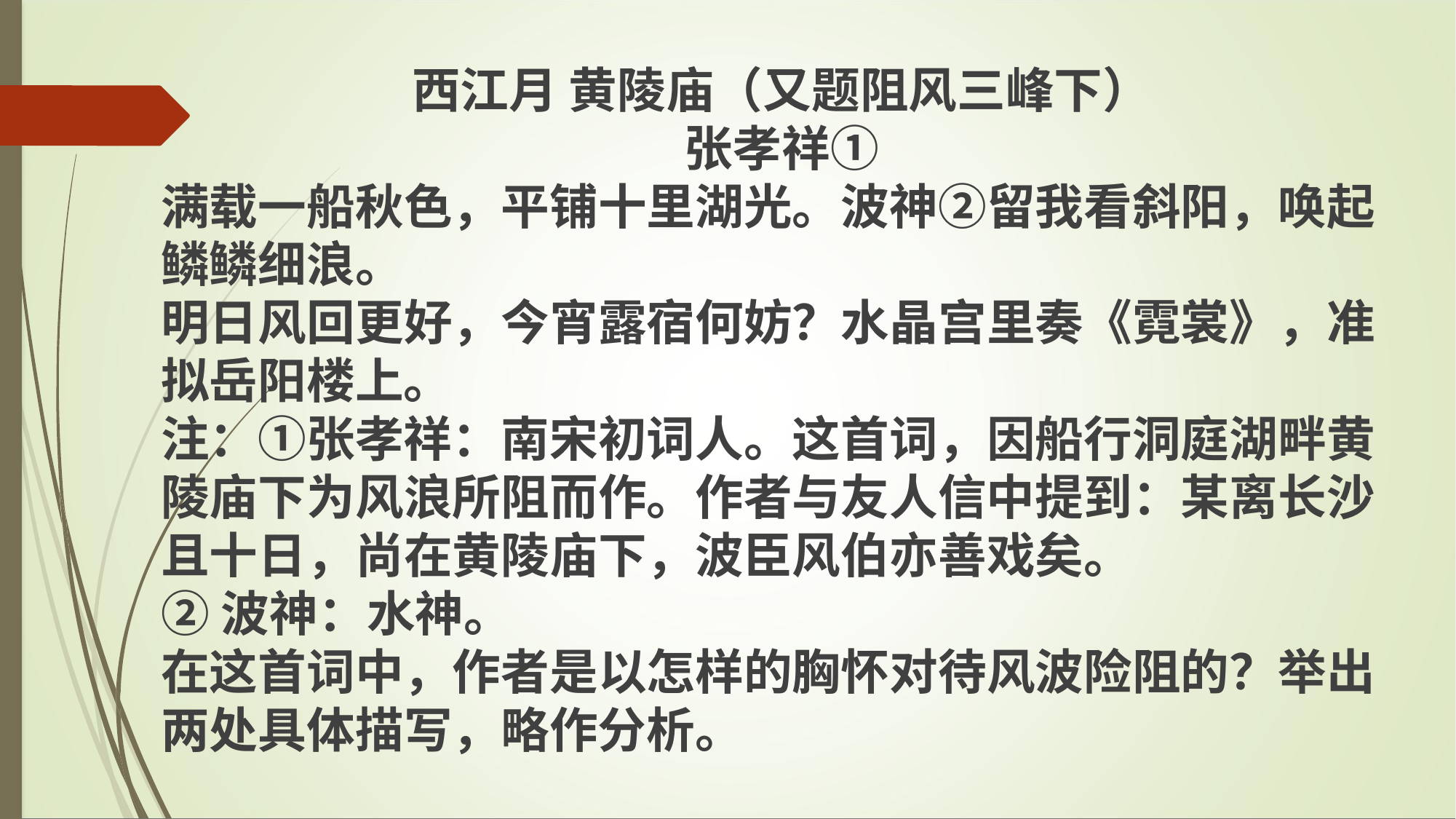

西江月 黄陵庙（又题阻风三峰下）
张孝祥①
满载一船秋色，平铺十里湖光。波神②留我看斜阳，唤起鳞鳞细浪。
明日风回更好，今宵露宿何妨？水晶宫里奏《霓裳》，准拟岳阳楼上。
注：①张孝祥：南宋初词人。这首词，因船行洞庭湖畔黄陵庙下为风浪所阻而作。作者与友人信中提到：某离长沙且十日，尚在黄陵庙下，波臣风伯亦善戏矣。
②波神：水神。
在这首词中，作者是以怎样的胸怀对待风波险阻的？举出两处具体描写，略作分析。